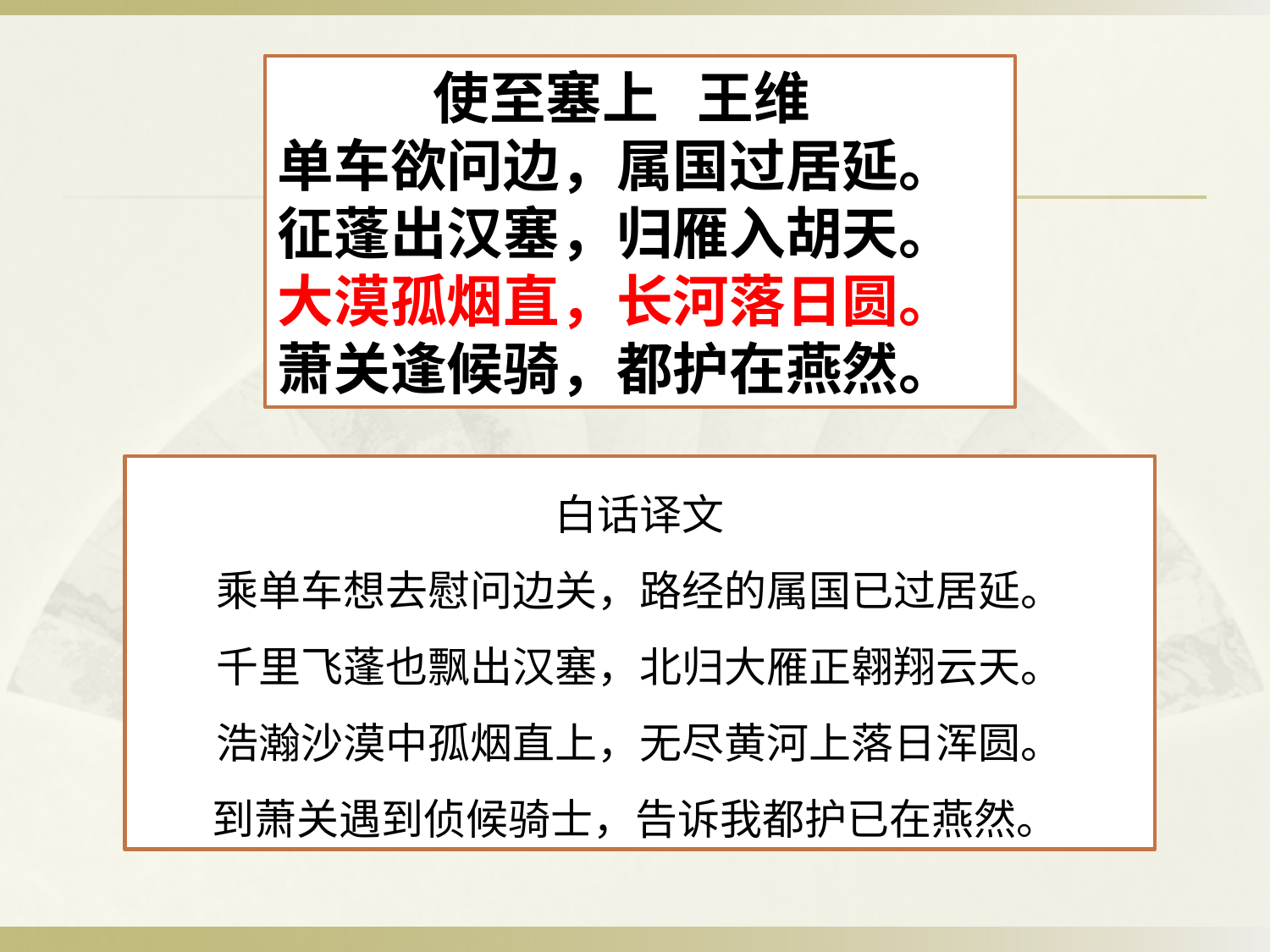

使至塞上   王维
单车欲问边，属国过居延。
征蓬出汉塞，归雁入胡天。
大漠孤烟直，长河落日圆。
萧关逢候骑，都护在燕然。
白话译文
乘单车想去慰问边关，路经的属国已过居延。
千里飞蓬也飘出汉塞，北归大雁正翱翔云天。
浩瀚沙漠中孤烟直上，无尽黄河上落日浑圆。
到萧关遇到侦候骑士，告诉我都护已在燕然。